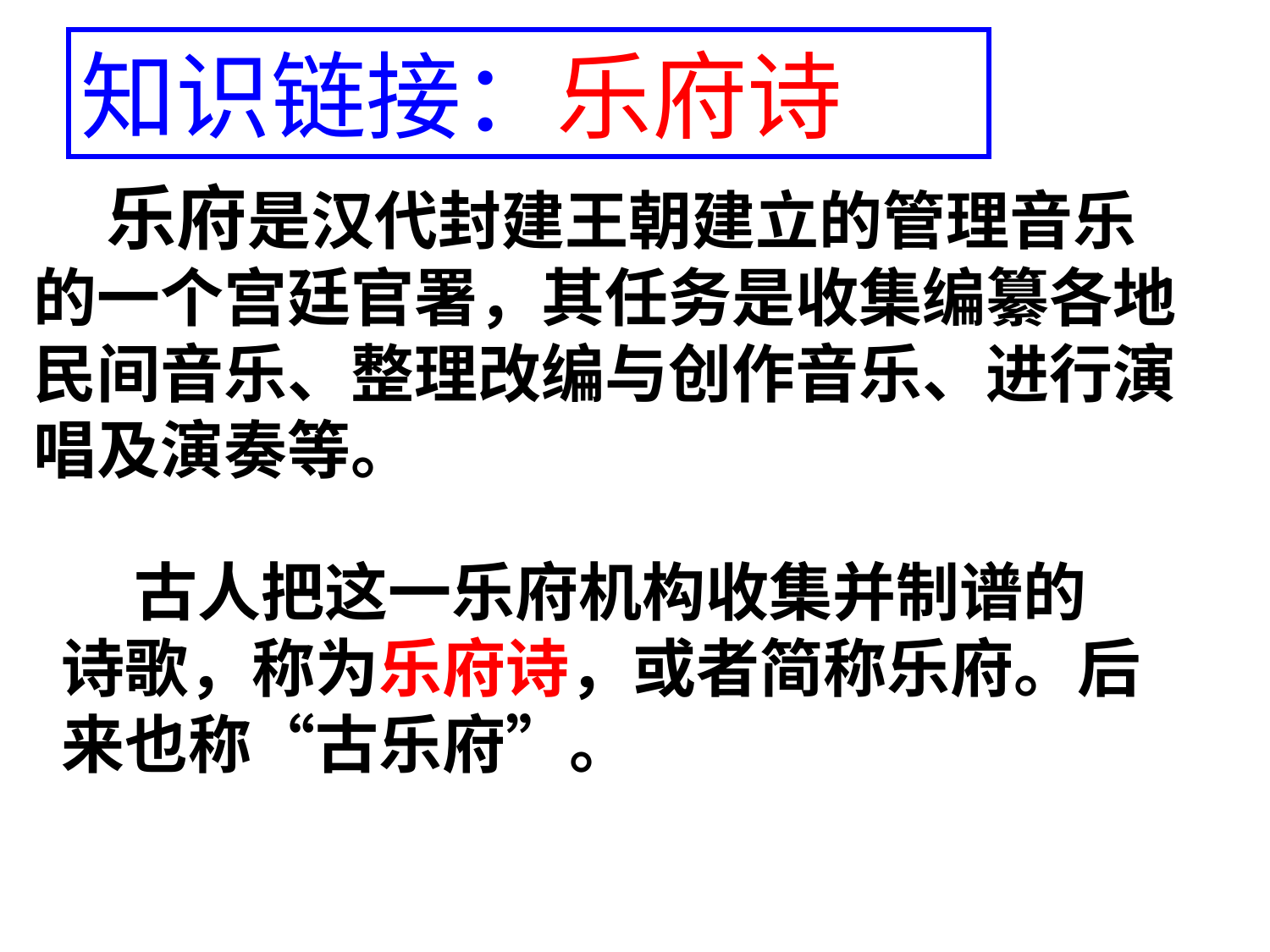

知识链接：乐府诗
    乐府是汉代封建王朝建立的管理音乐的一个宫廷官署，其任务是收集编纂各地民间音乐、整理改编与创作音乐、进行演唱及演奏等。
    古人把这一乐府机构收集并制谱的诗歌，称为乐府诗，或者简称乐府。后来也称“古乐府”。